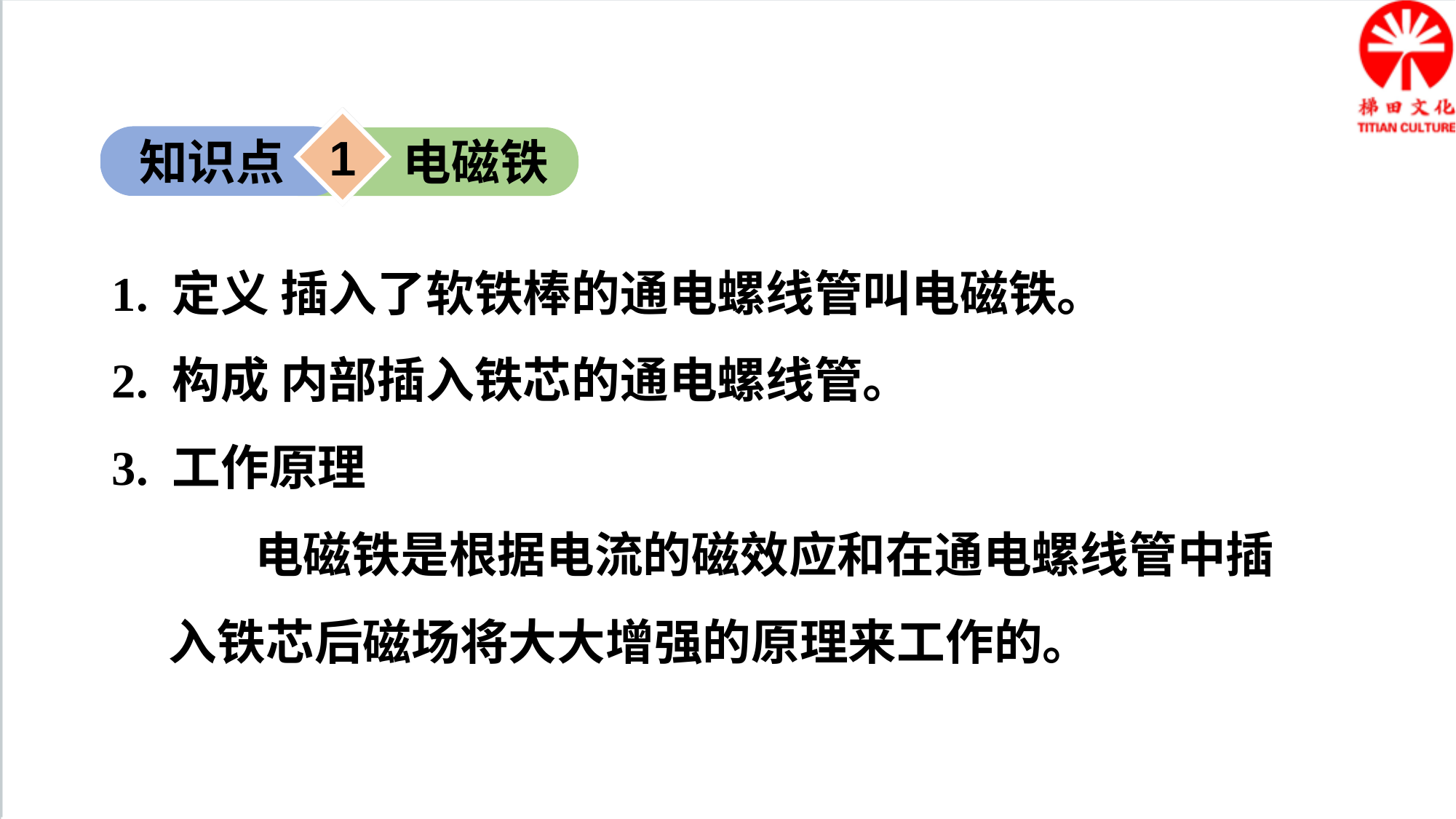

1
知识点
电磁铁

1. 定义 插入了软铁棒的通电螺线管叫电磁铁。
2. 构成 内部插入铁芯的通电螺线管。
3. 工作原理
电磁铁是根据电流的磁效应和在通电螺线管中插入铁芯后磁场将大大增强的原理来工作的。